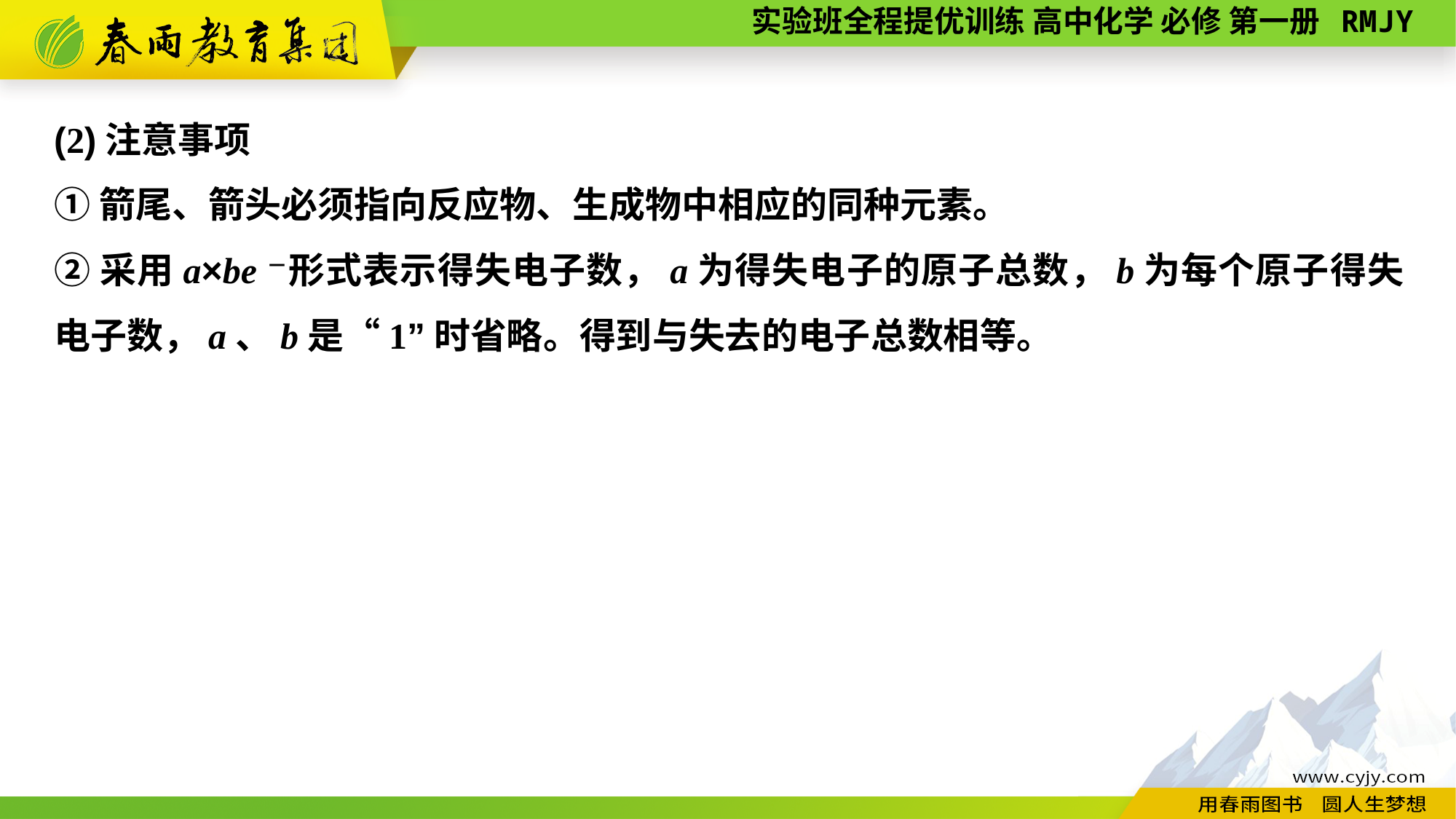

(2)注意事项
①箭尾、箭头必须指向反应物、生成物中相应的同种元素。
②采用a×be－形式表示得失电子数，a为得失电子的原子总数，b为每个原子得失电子数，a、b是“1”时省略。得到与失去的电子总数相等。